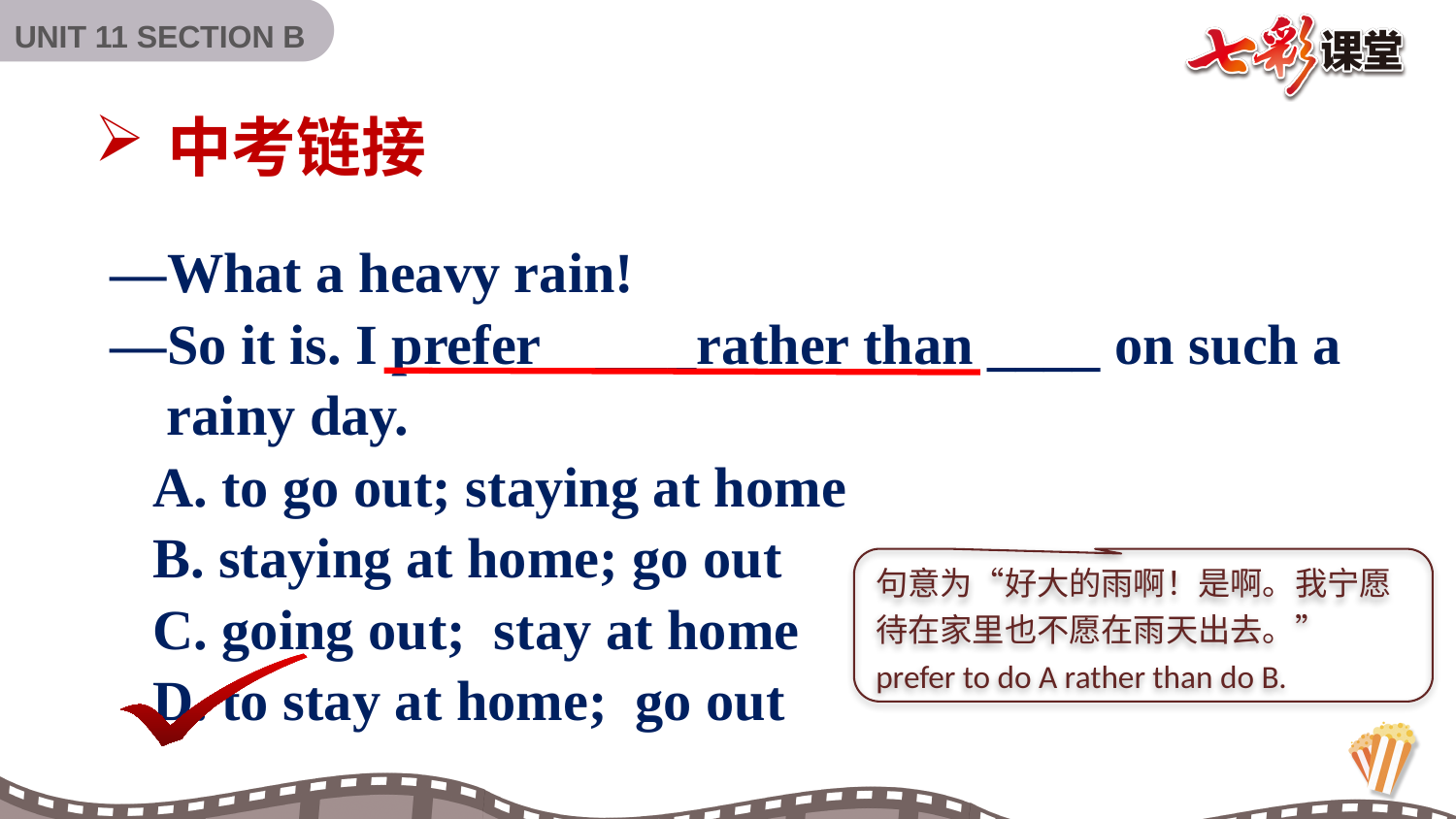

中考链接
—What a heavy rain!
—So it is. I prefer _____rather than ____ on such a
    rainy day.
   A. to go out; staying at home
   B. staying at home; go out
   C. going out;  stay at home
   D. to stay at home;  go out
句意为“好大的雨啊！是啊。我宁愿待在家里也不愿在雨天出去。”
prefer to do A rather than do B.